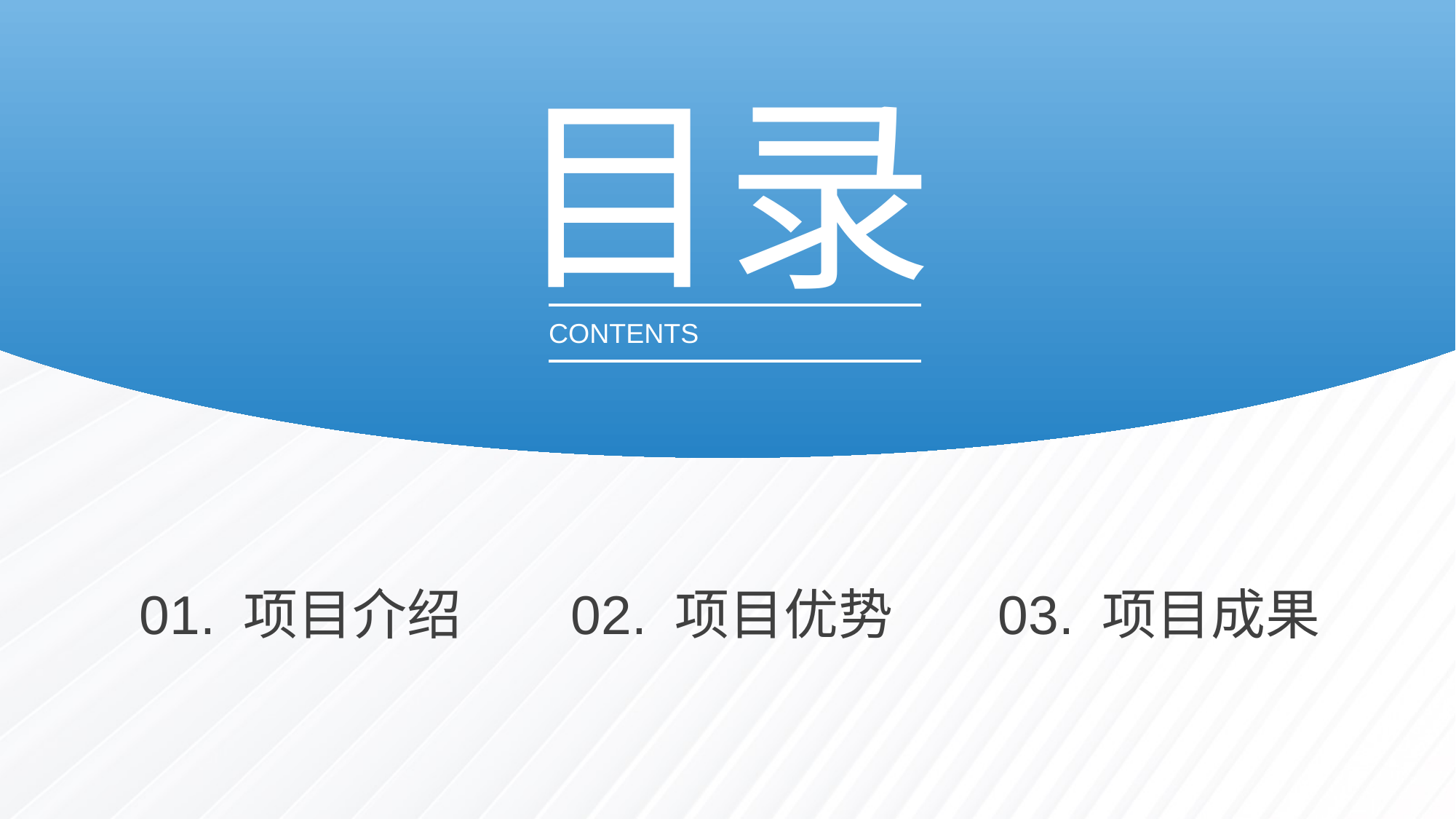

目录
CONTENTS
01. 项目介绍
02. 项目优势
03. 项目成果